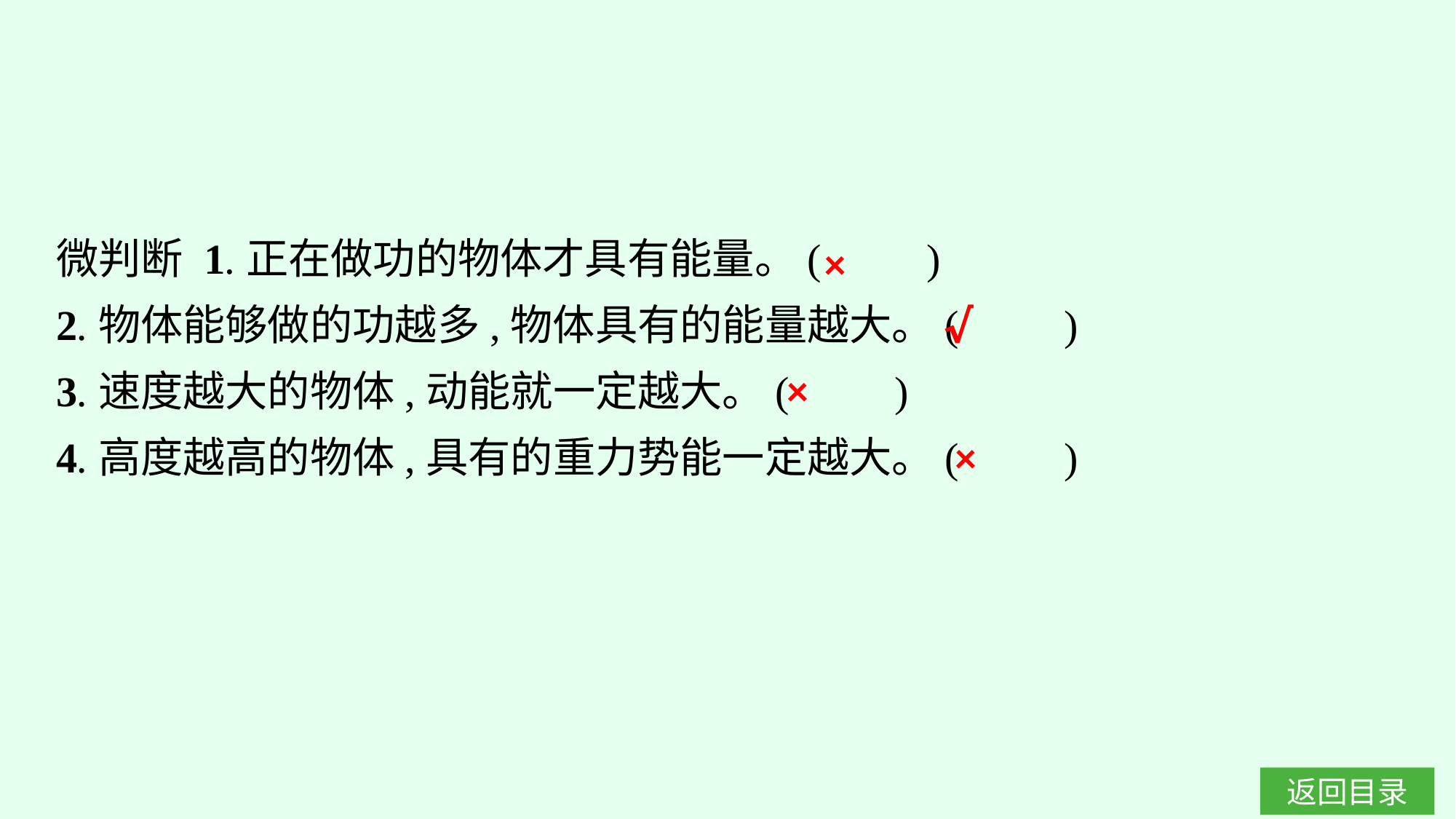

微判断 1.正在做功的物体才具有能量。(　　)
2.物体能够做的功越多,物体具有的能量越大。(　　)
3.速度越大的物体,动能就一定越大。(　　)
4.高度越高的物体,具有的重力势能一定越大。(　　)
×
√
×
×